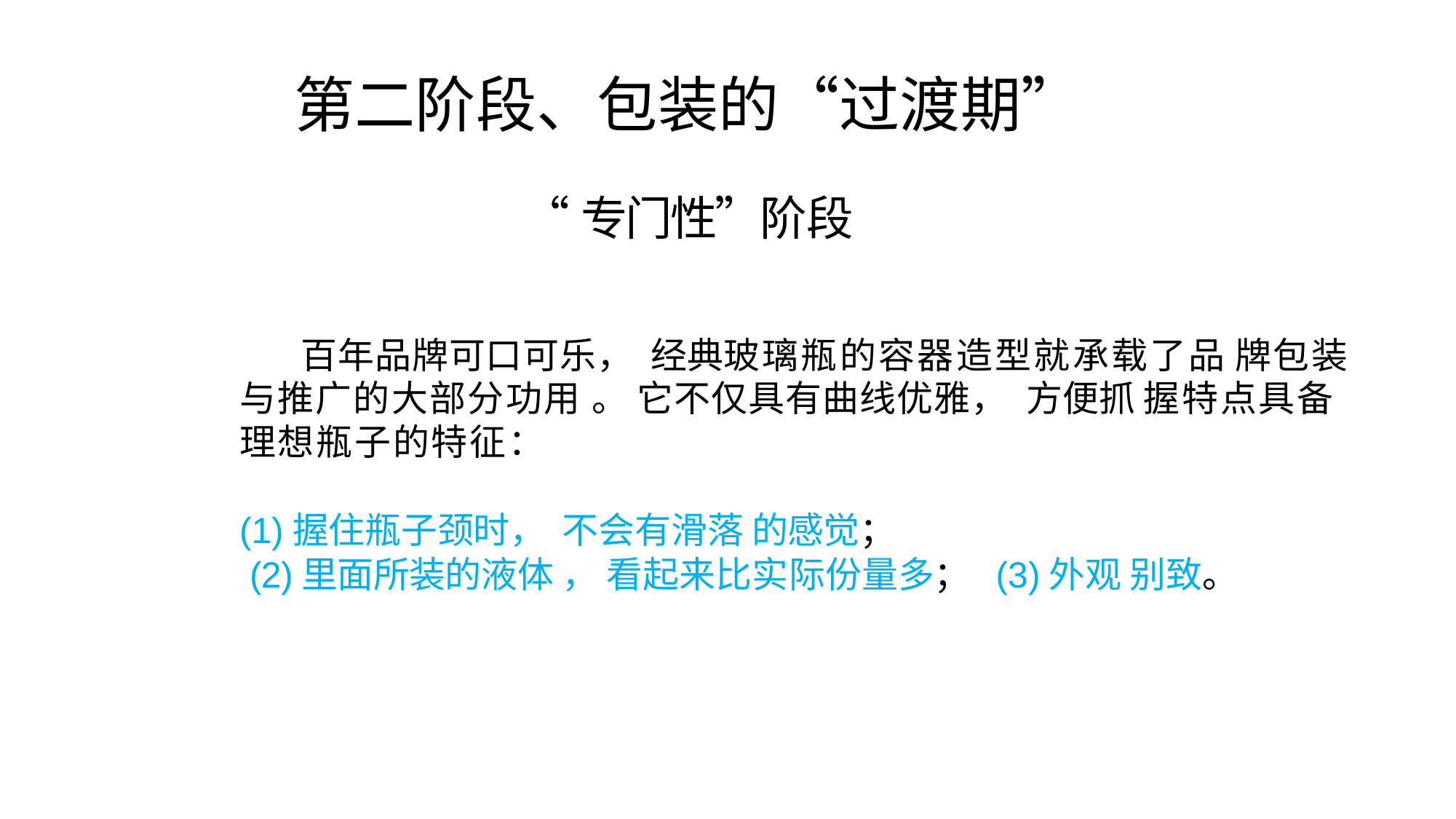

第二阶段、包装的“过渡期”

“专门性”阶段

      百年品牌可口可乐，  经典玻璃瓶的容器造型就承载了品 牌包装与推广的大部分功用 。 它不仅具有曲线优雅，  方便抓 握特点具备理想瓶子的特征：

(1)握住瓶子颈时，  不会有滑落 的感觉；
 (2)里面所装的液体 ， 看起来比实际份量多；  (3)外观 别致。